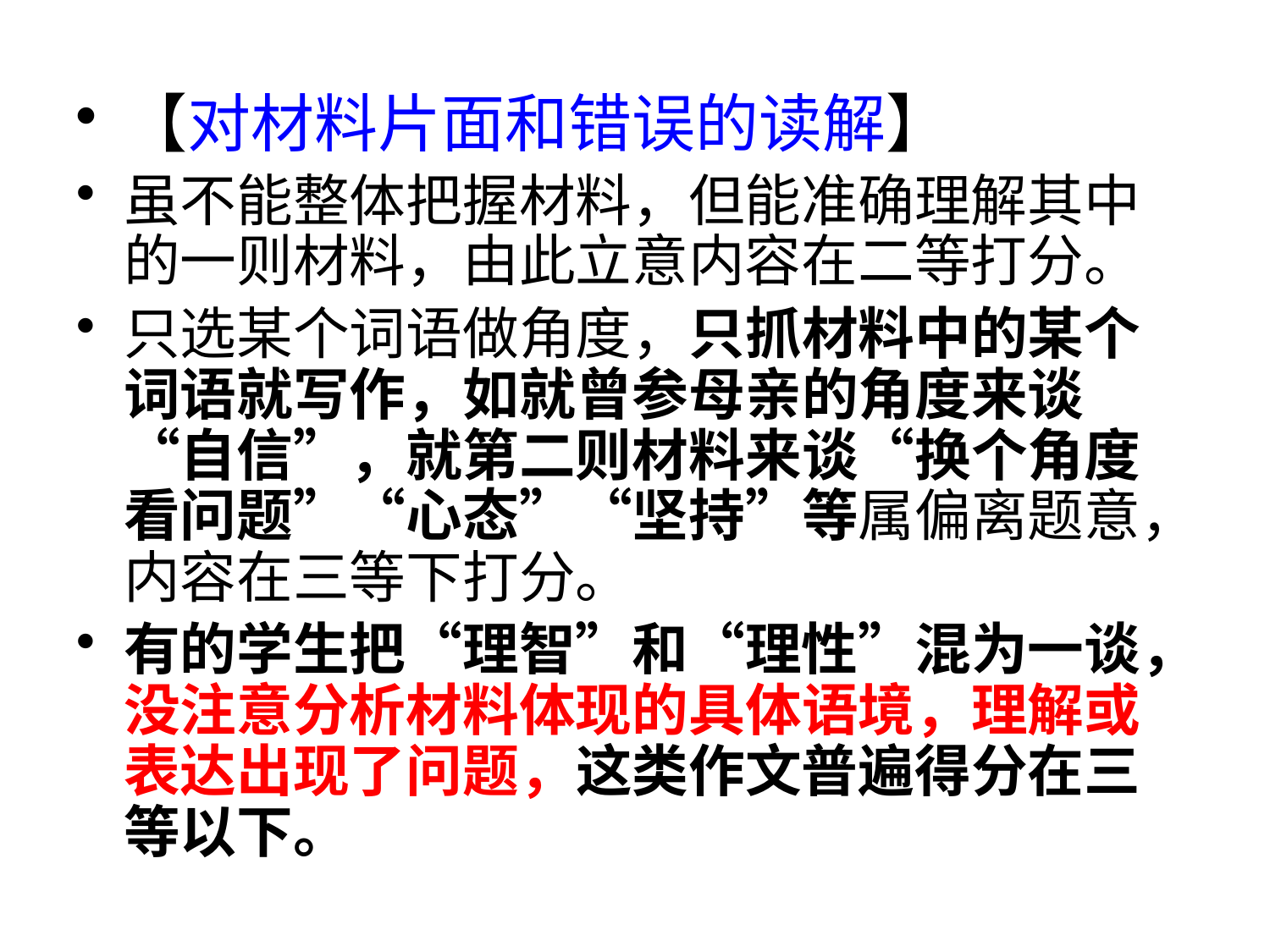

#
【对材料片面和错误的读解】
虽不能整体把握材料，但能准确理解其中的一则材料，由此立意内容在二等打分。
只选某个词语做角度，只抓材料中的某个词语就写作，如就曾参母亲的角度来谈“自信”，就第二则材料来谈“换个角度看问题”“心态”“坚持”等属偏离题意，内容在三等下打分。
有的学生把“理智”和“理性”混为一谈，没注意分析材料体现的具体语境，理解或表达出现了问题，这类作文普遍得分在三等以下。